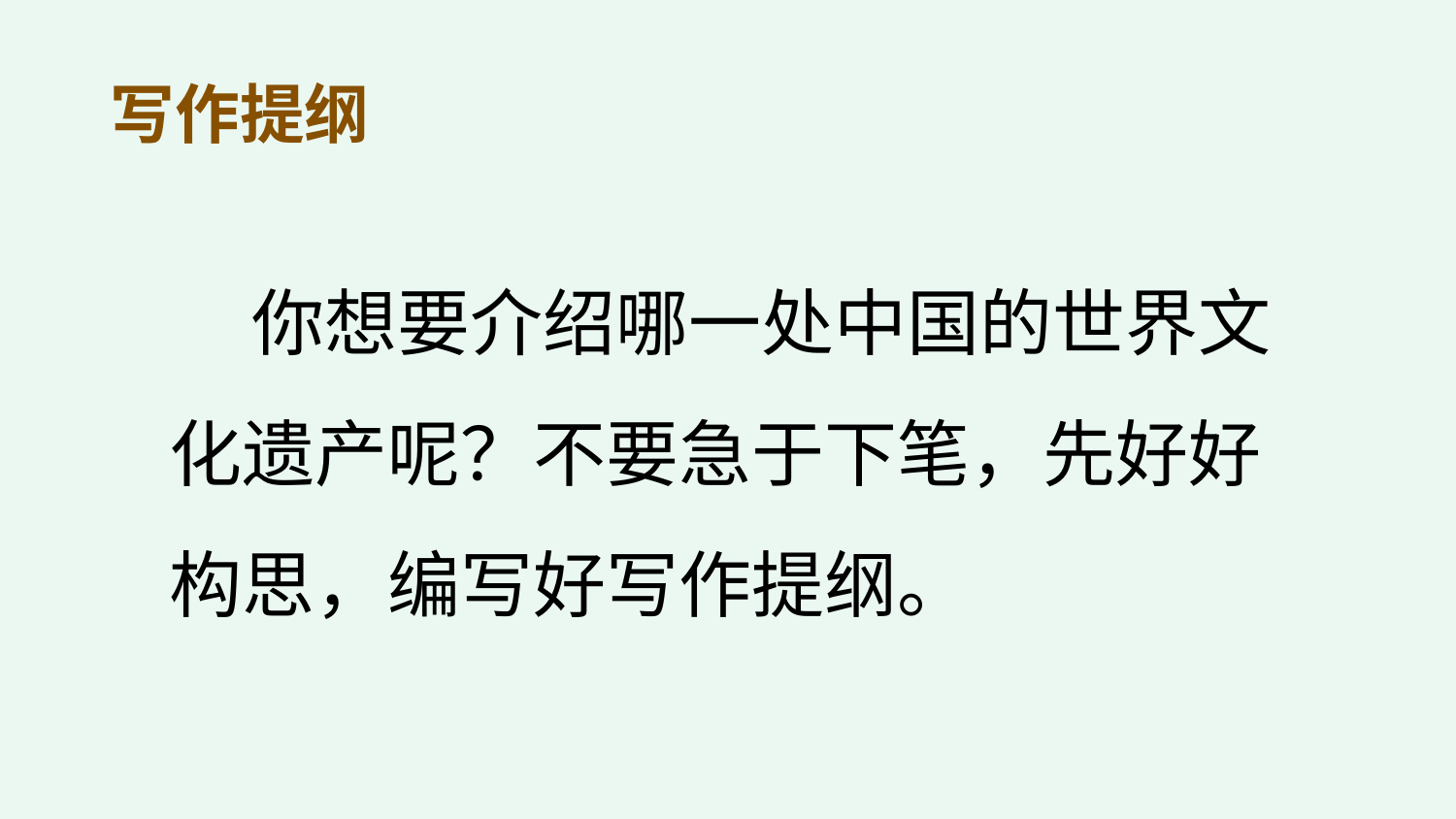

写作提纲
    你想要介绍哪一处中国的世界文化遗产呢？不要急于下笔，先好好构思，编写好写作提纲。